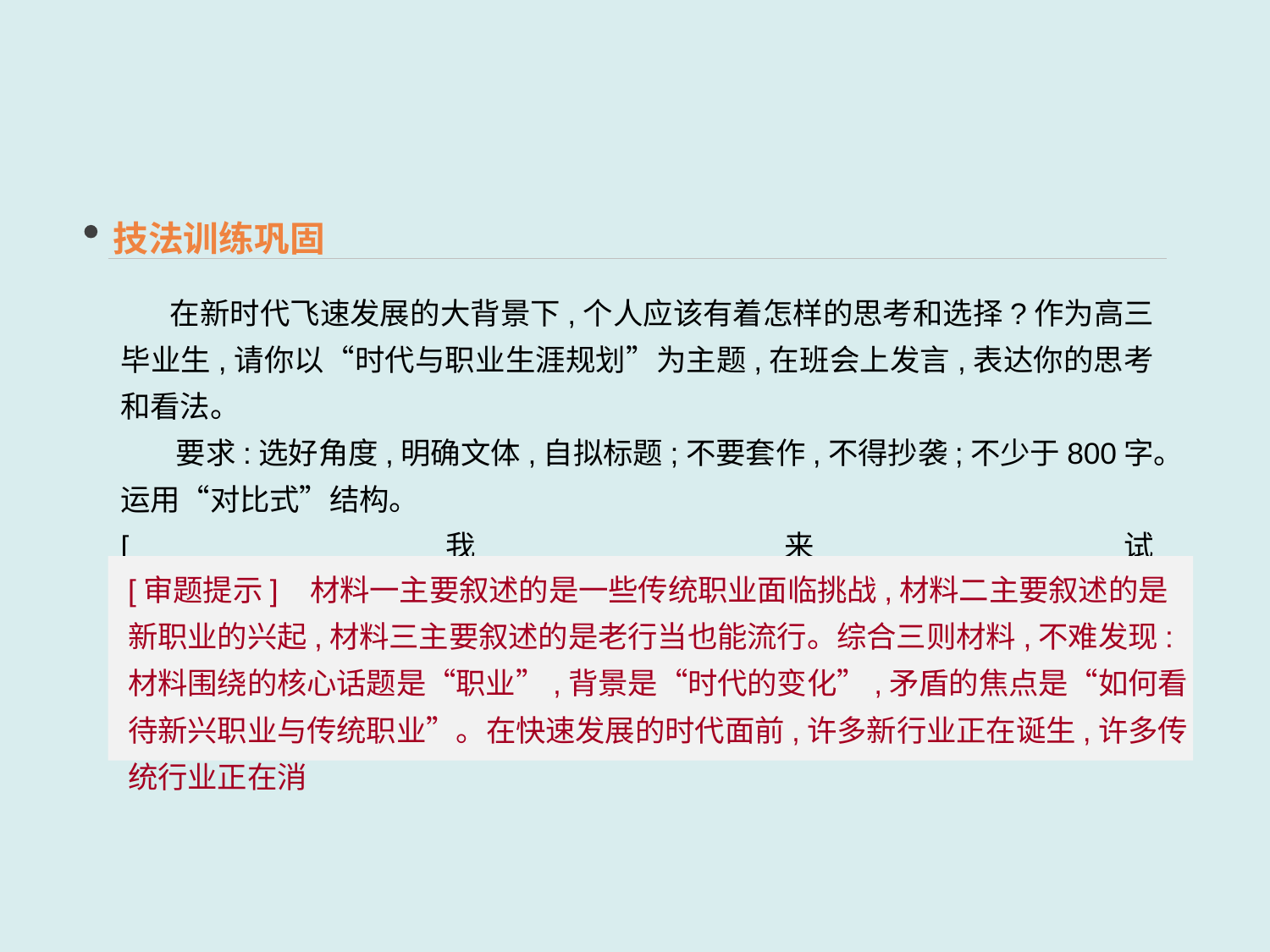

技法训练巩固

      在新时代飞速发展的大背景下,个人应该有着怎样的思考和选择?作为高三毕业生,请你以“时代与职业生涯规划”为主题,在班会上发言,表达你的思考和看法。
       要求:选好角度,明确文体,自拟标题;不要套作,不得抄袭;不少于800字。运用“对比式”结构。
[我来试写]___________________________________________________________________

[审题提示]   材料一主要叙述的是一些传统职业面临挑战,材料二主要叙述的是新职业的兴起,材料三主要叙述的是老行当也能流行。综合三则材料,不难发现:材料围绕的核心话题是“职业”,背景是“时代的变化”,矛盾的焦点是“如何看待新兴职业与传统职业”。在快速发展的时代面前,许多新行业正在诞生,许多传统行业正在消